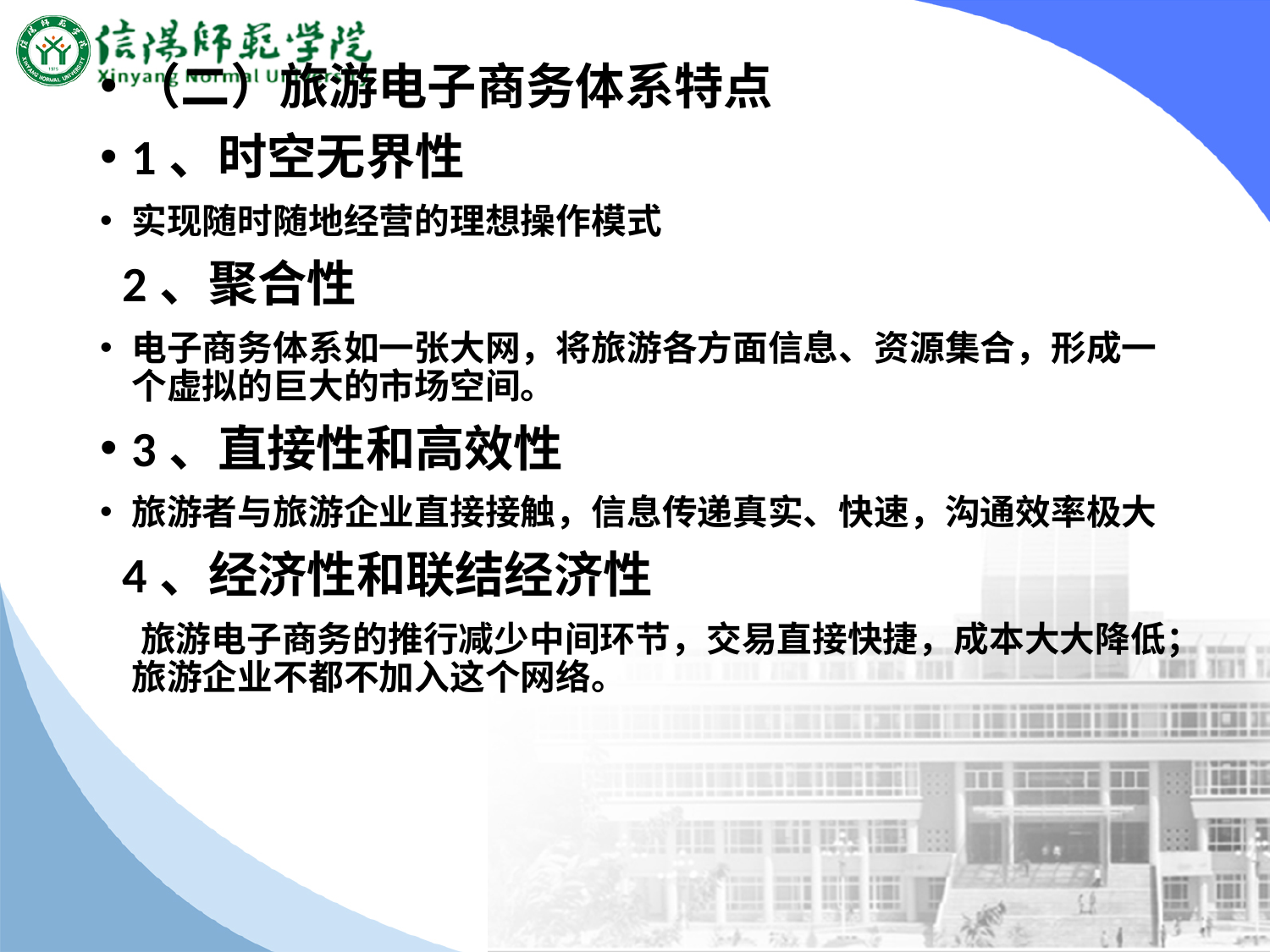

#
（二）旅游电子商务体系特点
1、时空无界性
实现随时随地经营的理想操作模式
  2、聚合性
电子商务体系如一张大网，将旅游各方面信息、资源集合，形成一个虚拟的巨大的市场空间。
3、直接性和高效性
旅游者与旅游企业直接接触，信息传递真实、快速，沟通效率极大
  4、经济性和联结经济性
    旅游电子商务的推行减少中间环节，交易直接快捷，成本大大降低；旅游企业不都不加入这个网络。